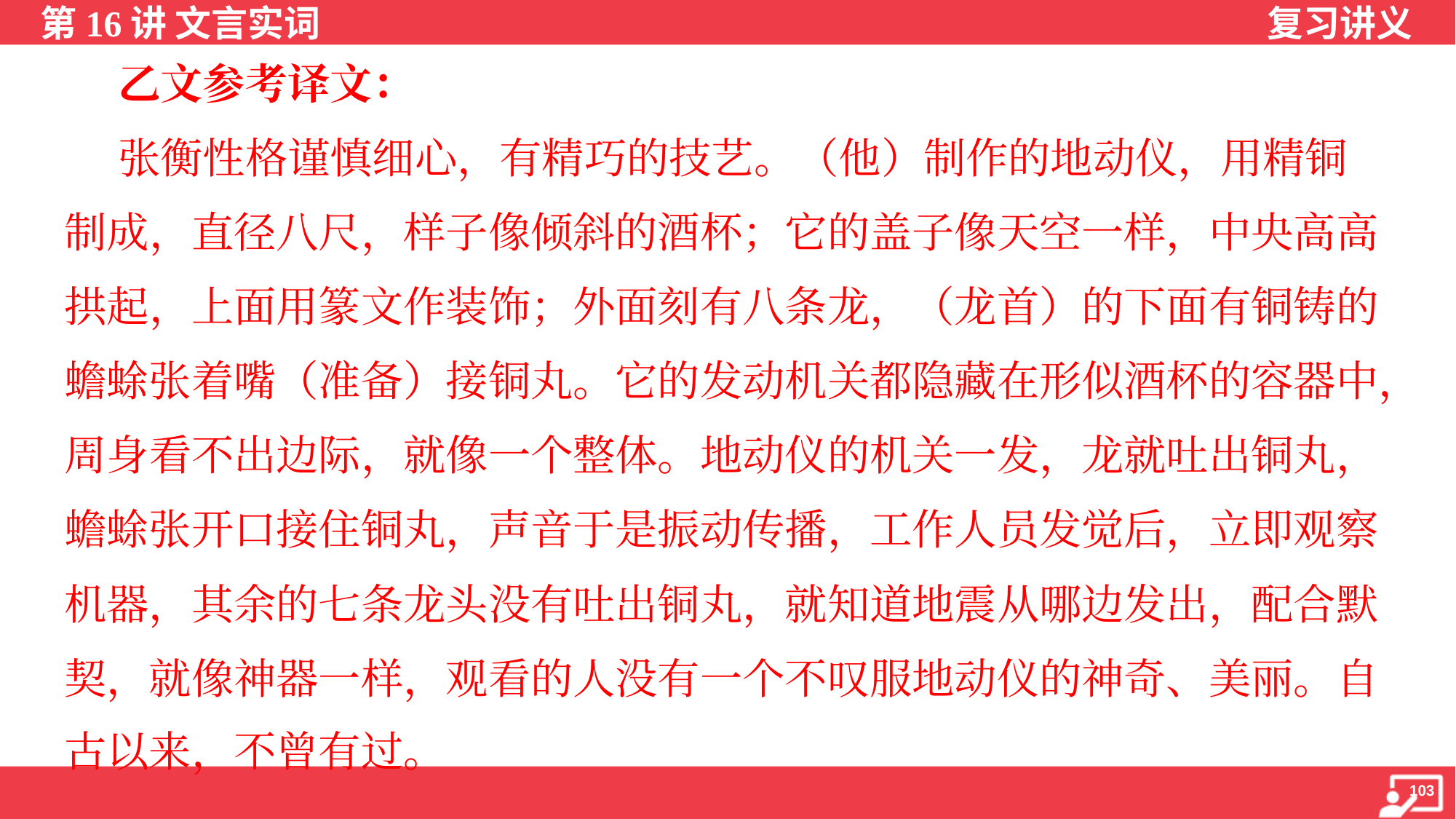

乙文参考译文：
    张衡性格谨慎细心，有精巧的技艺。（他）制作的地动仪，用精铜
制成，直径八尺，样子像倾斜的酒杯；它的盖子像天空一样，中央高高
拱起，上面用篆文作装饰；外面刻有八条龙，（龙首）的下面有铜铸的
蟾蜍张着嘴（准备）接铜丸。它的发动机关都隐藏在形似酒杯的容器中，
周身看不出边际，就像一个整体。地动仪的机关一发，龙就吐出铜丸，
蟾蜍张开口接住铜丸，声音于是振动传播，工作人员发觉后，立即观察
机器，其余的七条龙头没有吐出铜丸，就知道地震从哪边发出，配合默
契，就像神器一样，观看的人没有一个不叹服地动仪的神奇、美丽。自
古以来，不曾有过。